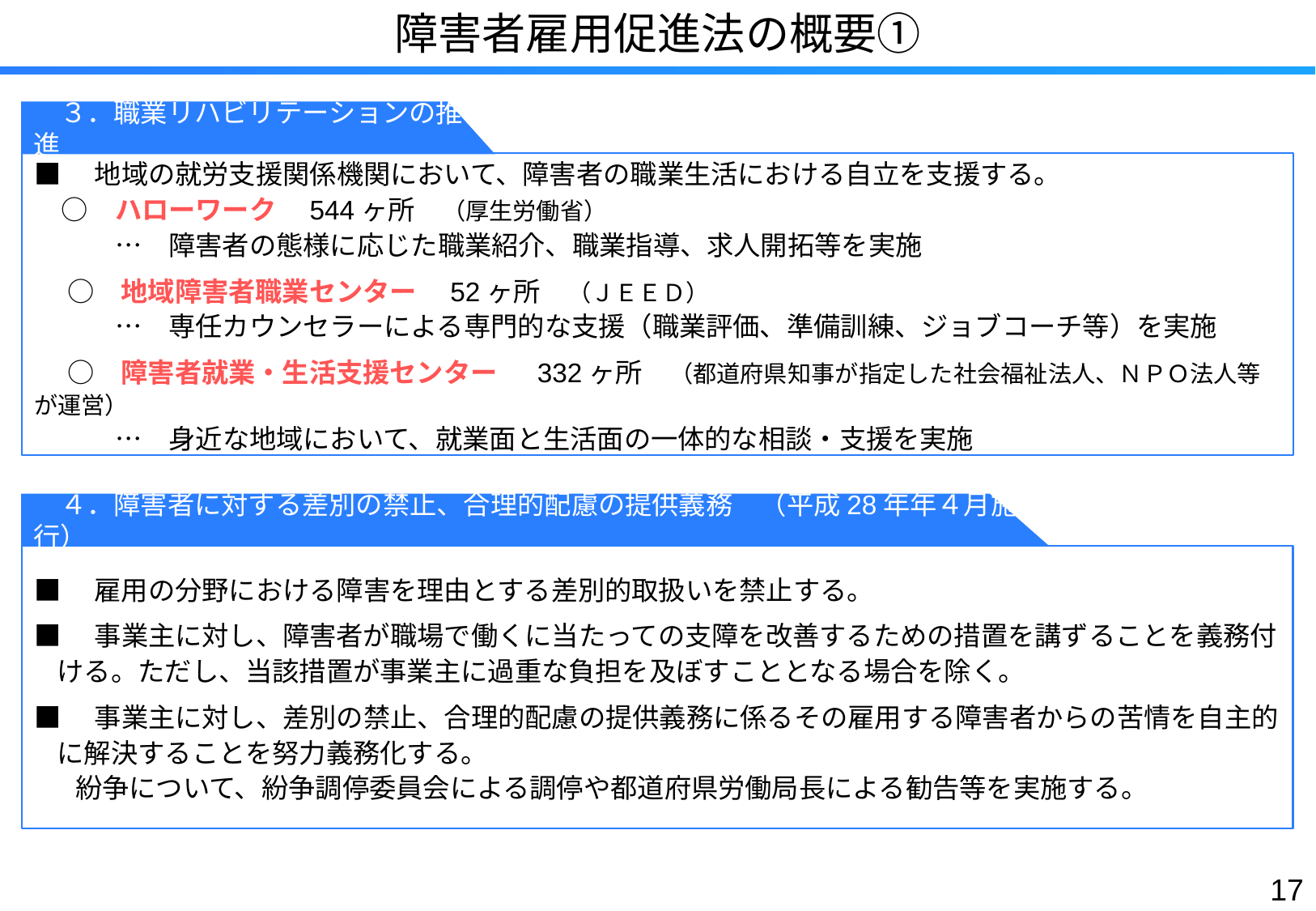

障害者雇用促進法の概要①

　３．職業リハビリテーションの推進
■　地域の就労支援関係機関において、障害者の職業生活における自立を支援する。
　○　ハローワーク　544ヶ所　（厚生労働省）
　　　…　障害者の態様に応じた職業紹介、職業指導、求人開拓等を実施
　 ○　地域障害者職業センター　52ヶ所　（ＪＥＥＤ）
　　　…　専任カウンセラーによる専門的な支援（職業評価、準備訓練、ジョブコーチ等）を実施
　 ○　障害者就業・生活支援センター　 332ヶ所　（都道府県知事が指定した社会福祉法人、ＮＰＯ法人等が運営）
　　　…　身近な地域において、就業面と生活面の一体的な相談・支援を実施
　４．障害者に対する差別の禁止、合理的配慮の提供義務　（平成28年年４月施行）
■　雇用の分野における障害を理由とする差別的取扱いを禁止する。
■　事業主に対し、障害者が職場で働くに当たっての支障を改善するための措置を講ずることを義務付ける。ただし、当該措置が事業主に過重な負担を及ぼすこととなる場合を除く。
■　事業主に対し、差別の禁止、合理的配慮の提供義務に係るその雇用する障害者からの苦情を自主的に解決することを努力義務化する。
   紛争について、紛争調停委員会による調停や都道府県労働局長による勧告等を実施する。
17